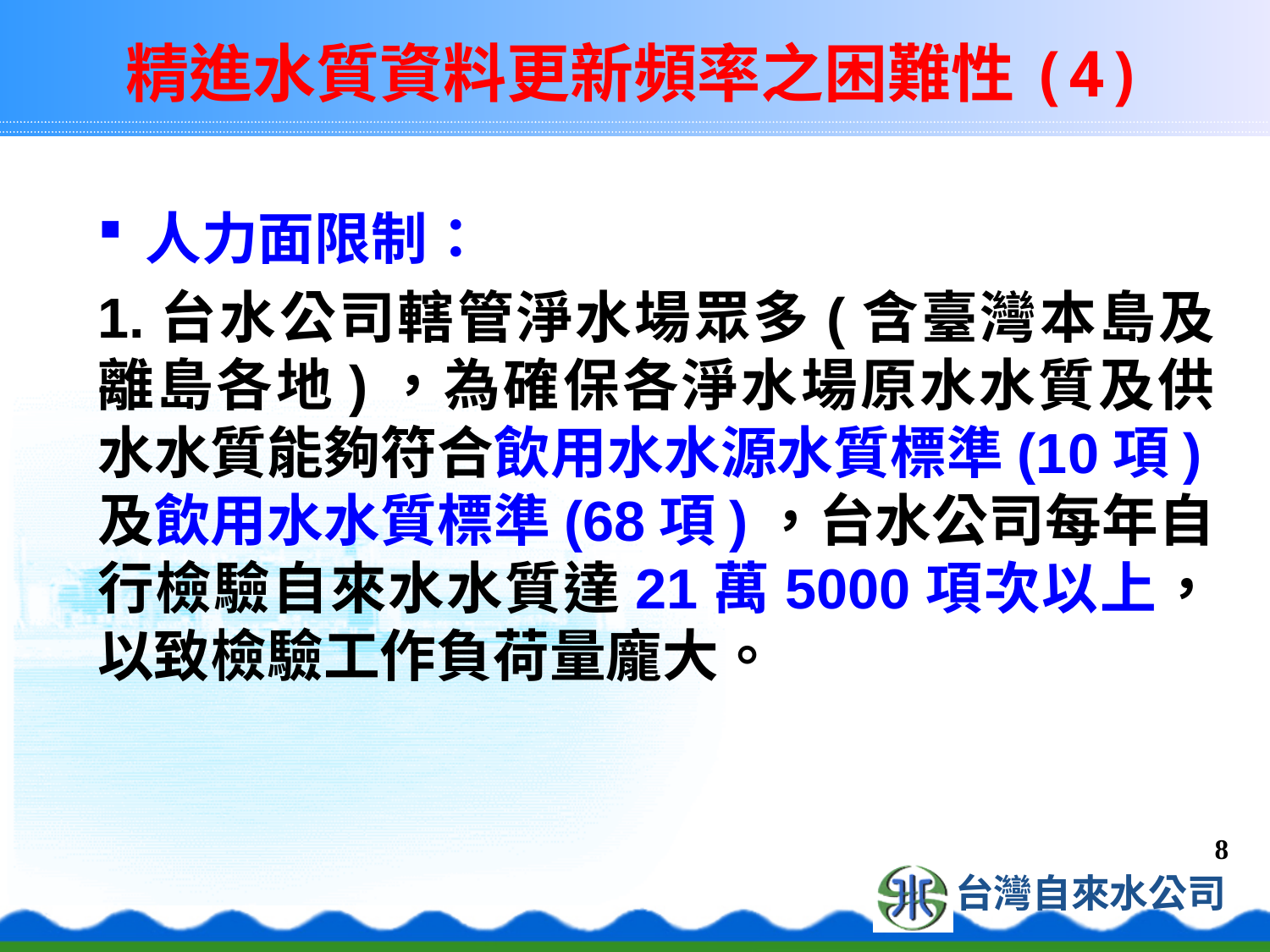

# 精進水質資料更新頻率之困難性(4)
人力面限制：
1.台水公司轄管淨水場眾多(含臺灣本島及離島各地)，為確保各淨水場原水水質及供水水質能夠符合飲用水水源水質標準(10項)及飲用水水質標準(68項)，台水公司每年自行檢驗自來水水質達21萬5000項次以上，以致檢驗工作負荷量龐大。
8